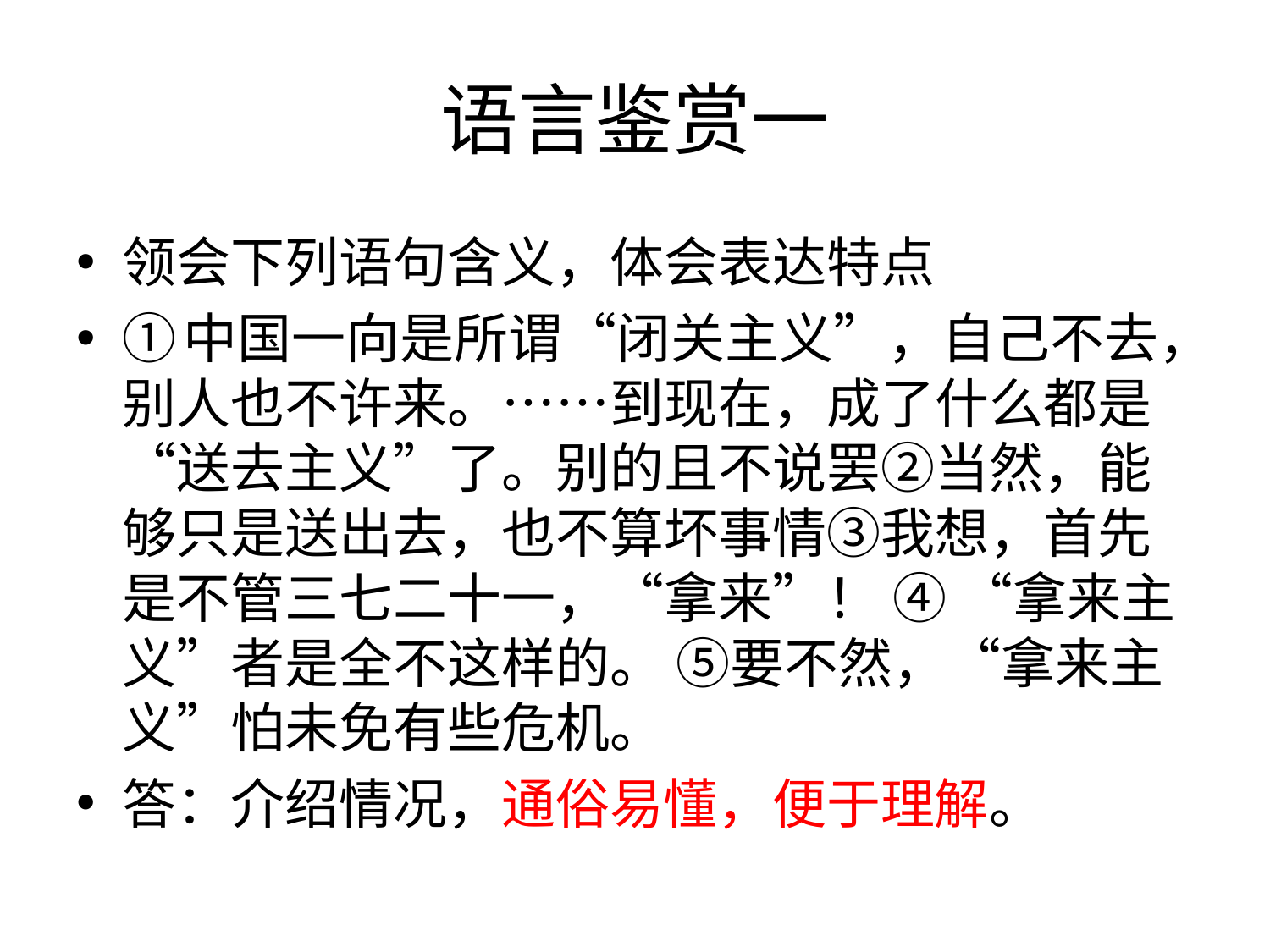

# 语言鉴赏一
领会下列语句含义，体会表达特点
①中国一向是所谓“闭关主义”，自己不去，别人也不许来。……到现在，成了什么都是“送去主义”了。别的且不说罢②当然，能够只是送出去，也不算坏事情③我想，首先是不管三七二十一，“拿来”！ ④ “拿来主义”者是全不这样的。 ⑤要不然，“拿来主义”怕未免有些危机。
答：介绍情况，通俗易懂，便于理解。